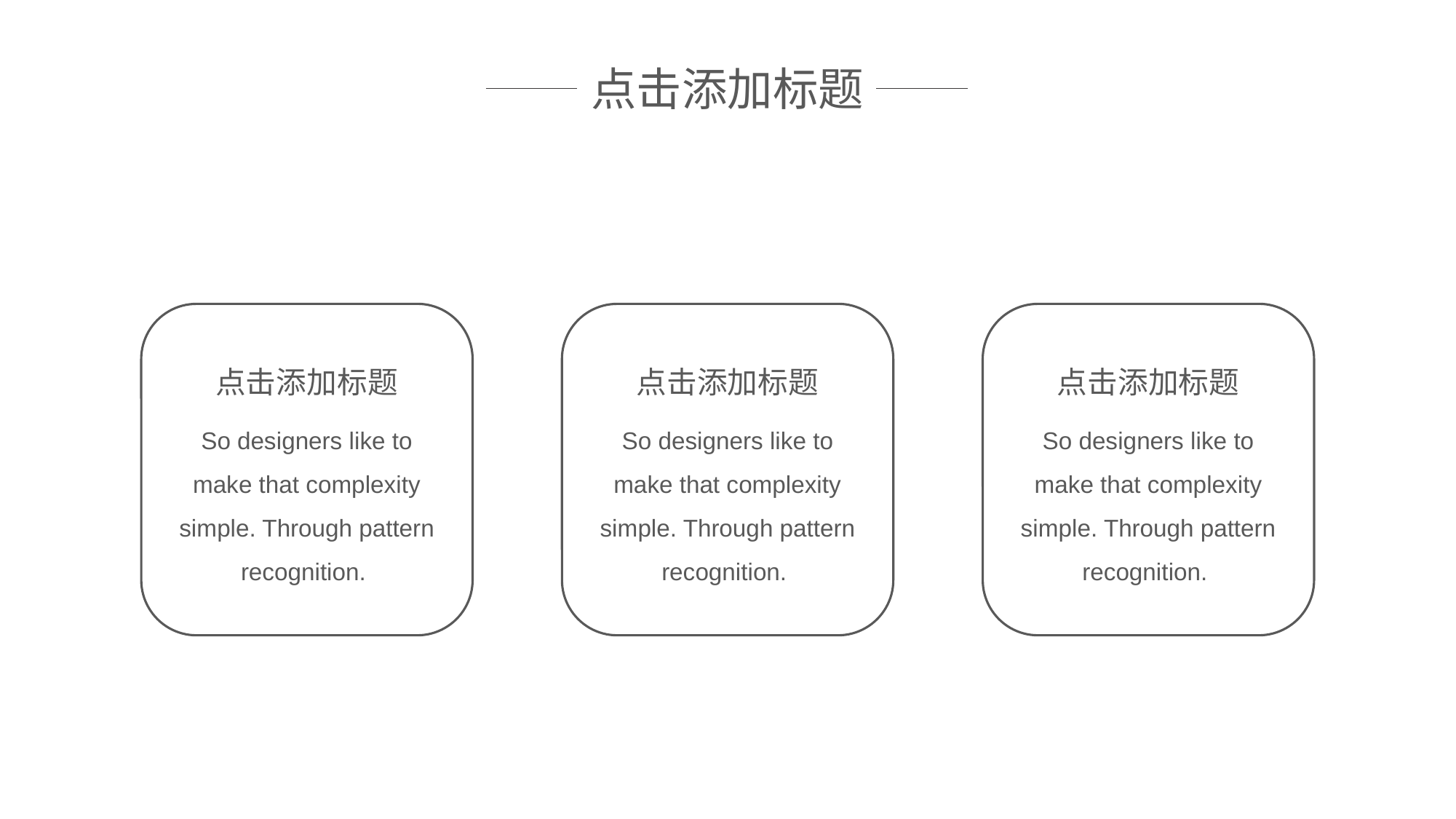

点击添加标题

点击添加标题
So designers like to make that complexity simple. Through pattern recognition.

点击添加标题
So designers like to make that complexity simple. Through pattern recognition.

点击添加标题
So designers like to make that complexity simple. Through pattern recognition.